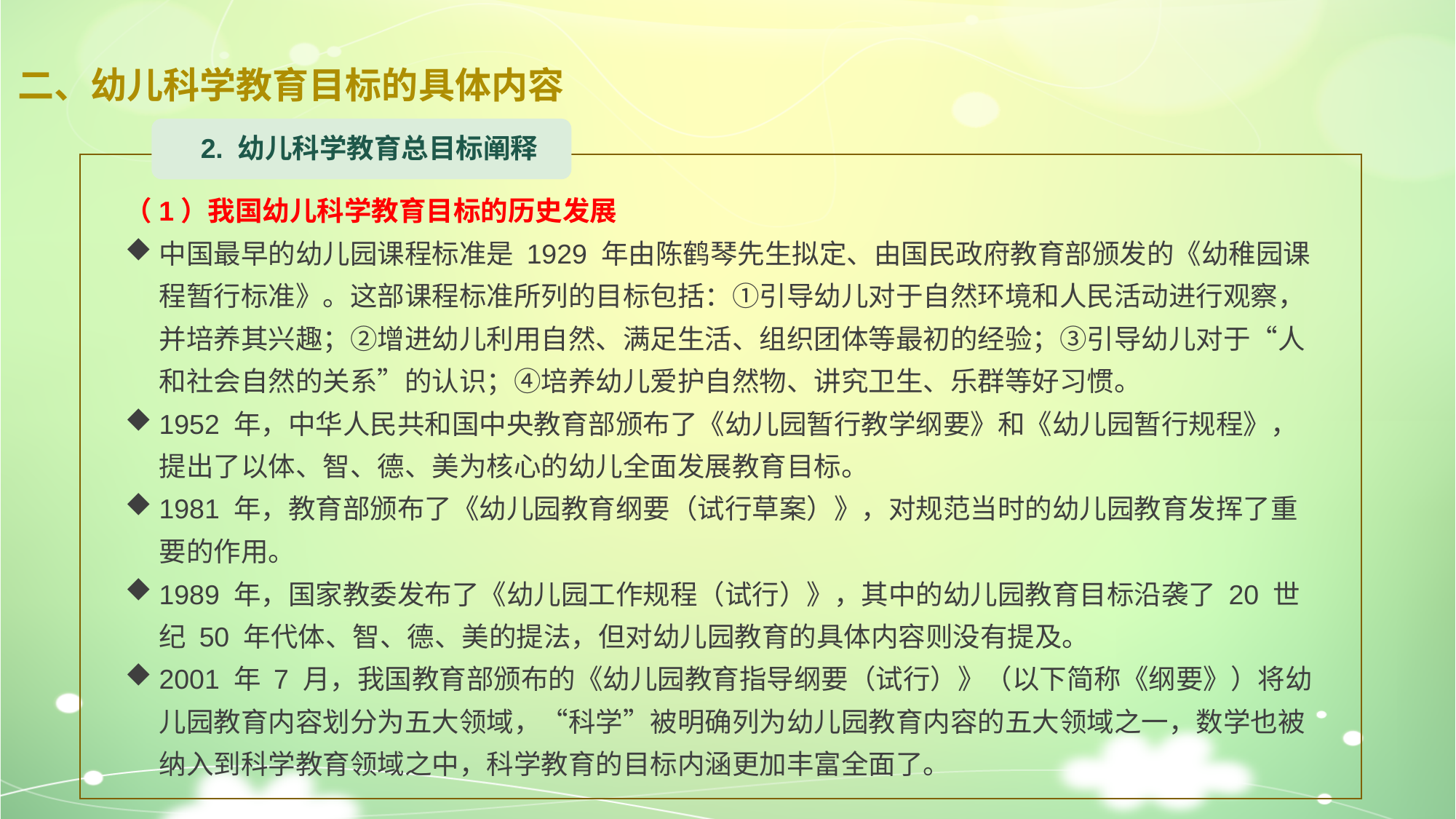

# 二、幼儿科学教育目标的具体内容
2. 幼儿科学教育总目标阐释

（1）我国幼儿科学教育目标的历史发展
中国最早的幼儿园课程标准是 1929 年由陈鹤琴先生拟定、由国民政府教育部颁发的《幼稚园课程暂行标准》。这部课程标准所列的目标包括：①引导幼儿对于自然环境和人民活动进行观察，并培养其兴趣；②增进幼儿利用自然、满足生活、组织团体等最初的经验；③引导幼儿对于“人和社会自然的关系”的认识；④培养幼儿爱护自然物、讲究卫生、乐群等好习惯。
1952 年，中华人民共和国中央教育部颁布了《幼儿园暂行教学纲要》和《幼儿园暂行规程》，提出了以体、智、德、美为核心的幼儿全面发展教育目标。
1981 年，教育部颁布了《幼儿园教育纲要（试行草案）》，对规范当时的幼儿园教育发挥了重要的作用。
1989 年，国家教委发布了《幼儿园工作规程（试行）》，其中的幼儿园教育目标沿袭了 20 世纪 50 年代体、智、德、美的提法，但对幼儿园教育的具体内容则没有提及。
2001 年 7 月，我国教育部颁布的《幼儿园教育指导纲要（试行）》（以下简称《纲要》）将幼儿园教育内容划分为五大领域，“科学”被明确列为幼儿园教育内容的五大领域之一，数学也被纳入到科学教育领域之中，科学教育的目标内涵更加丰富全面了。